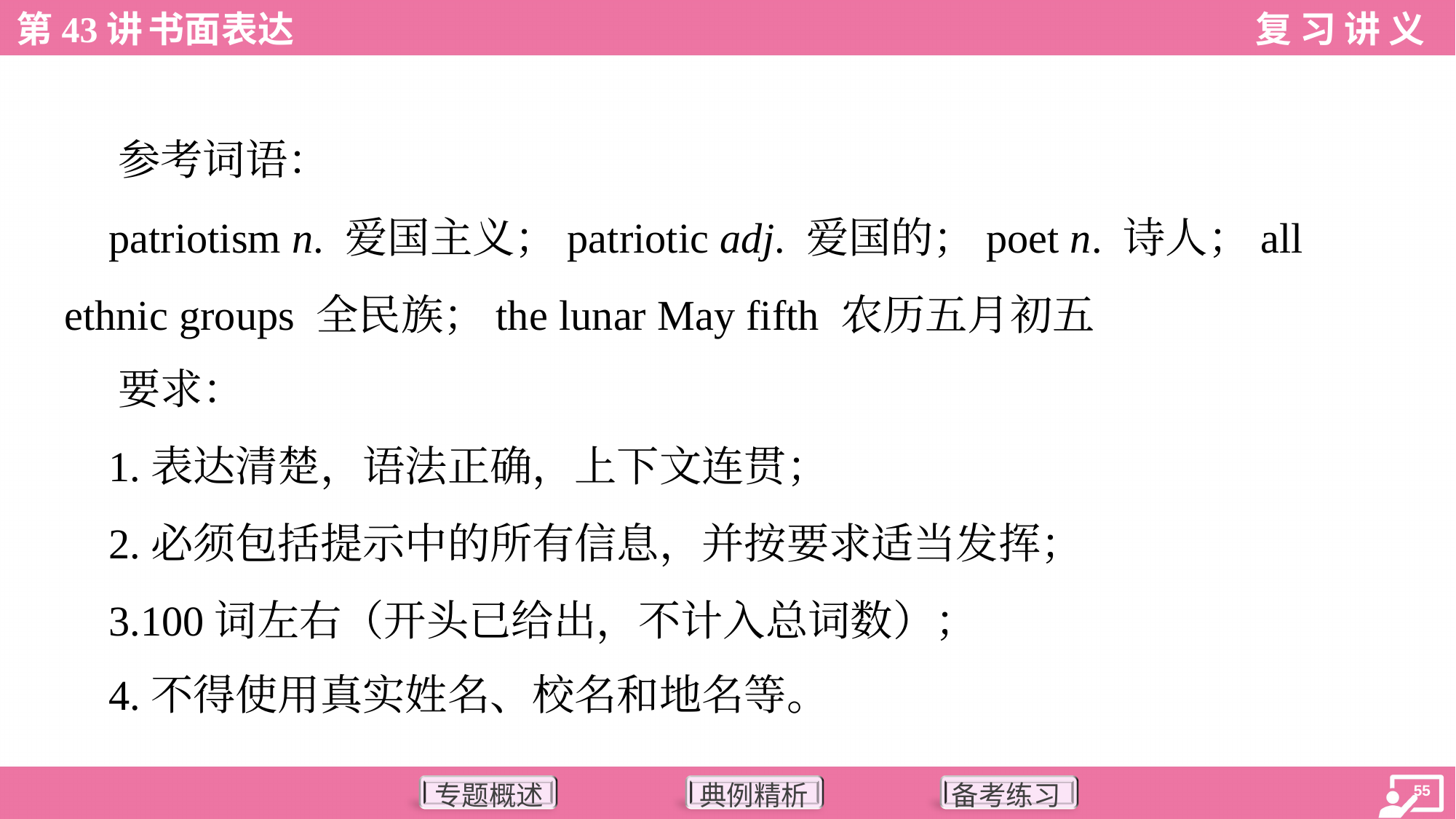

参考词语：
    patriotism n. 爱国主义；patriotic adj. 爱国的；poet n. 诗人；all
ethnic groups 全民族；the lunar May fifth 农历五月初五
    要求：
    1.表达清楚，语法正确，上下文连贯；
    2.必须包括提示中的所有信息，并按要求适当发挥；
    3.100词左右（开头已给出，不计入总词数）；
    4.不得使用真实姓名、校名和地名等。